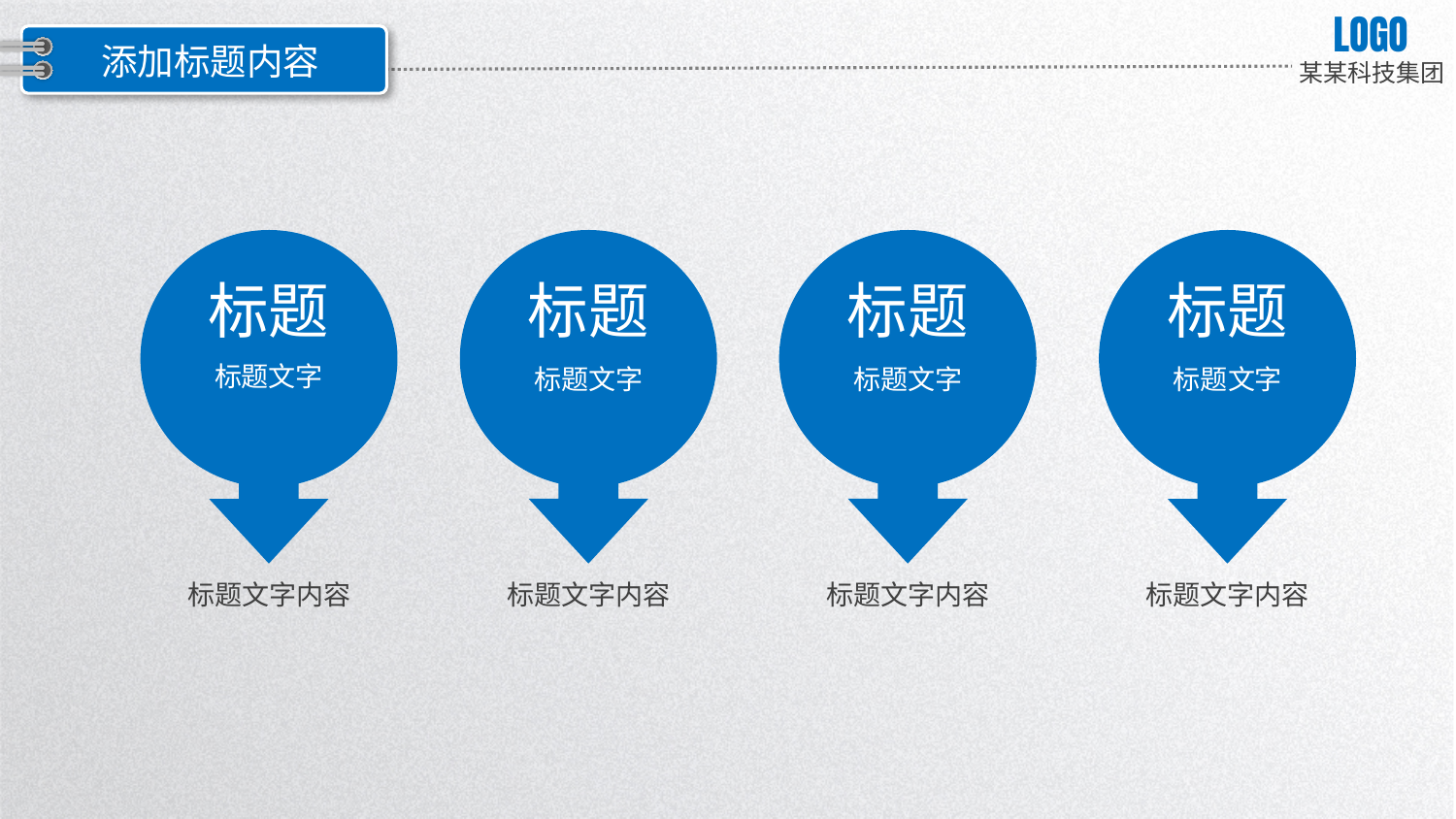

LOGO
某某科技集团

添加标题内容

标题
标题文字

标题文字内容

标题
标题文字

标题文字内容

标题
标题文字

标题文字内容

标题
标题文字

标题文字内容